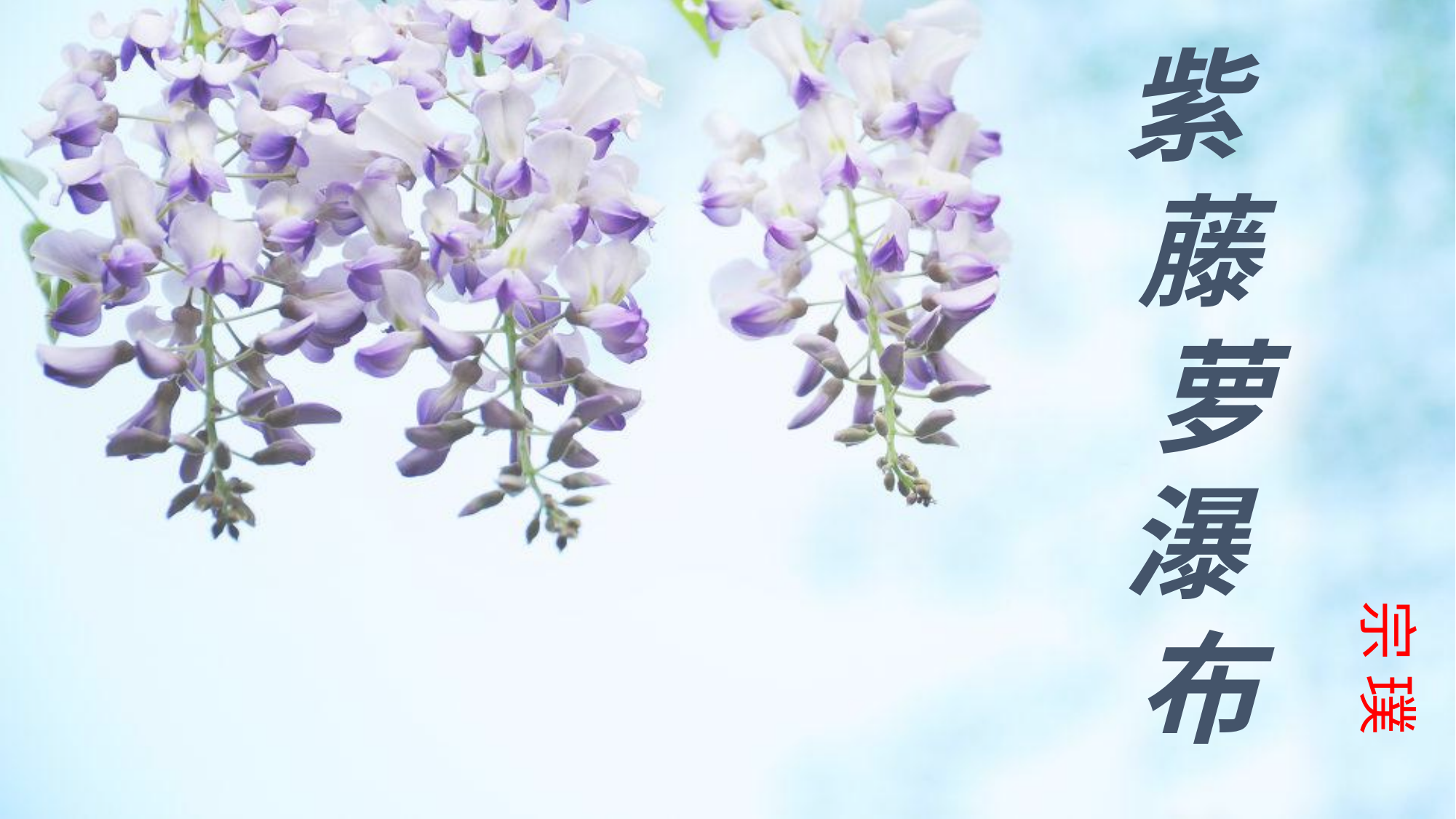

紫
藤
 萝
瀑
布
#
宗 璞